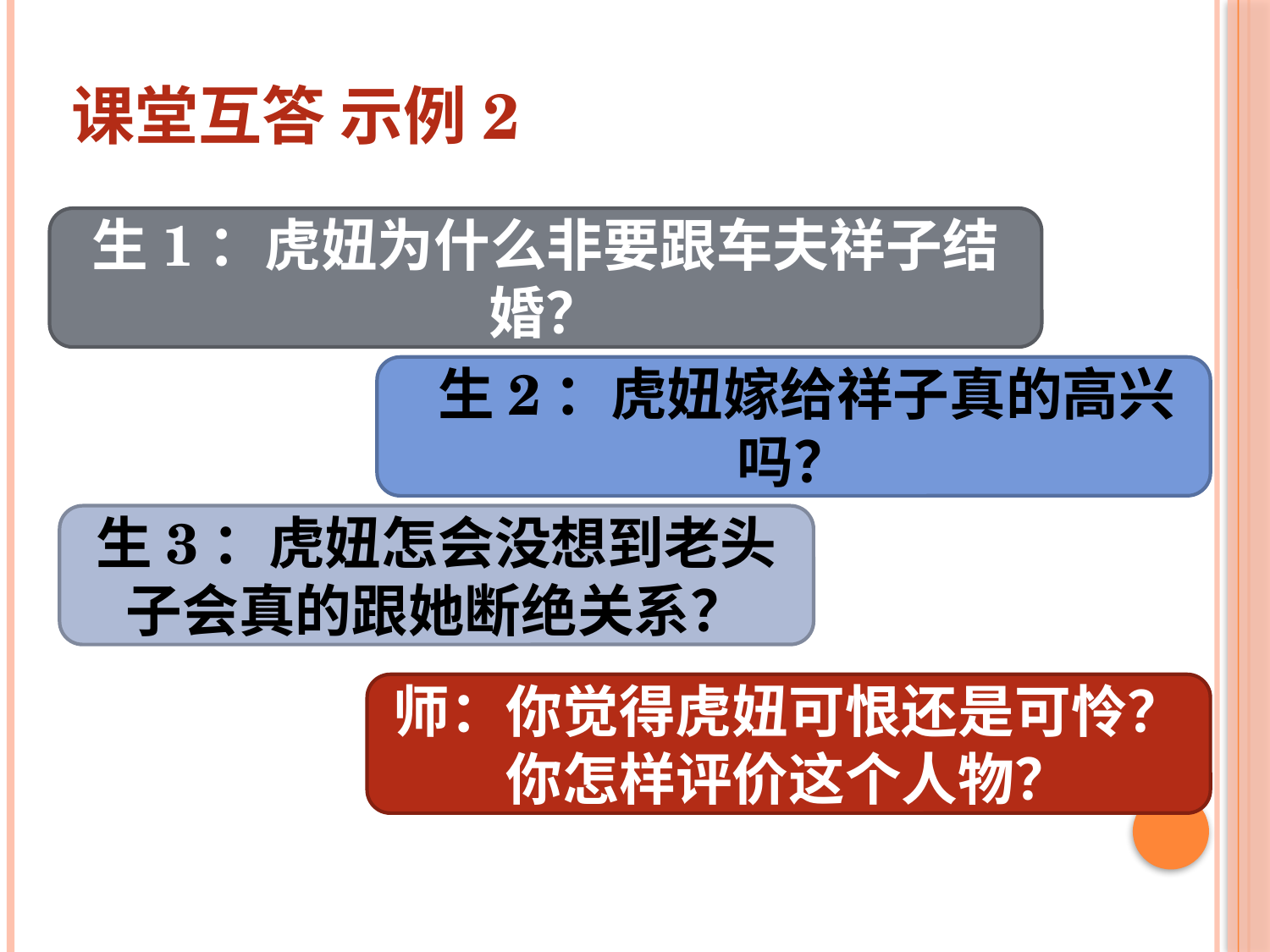

# 课堂互答 示例2
生1：虎妞为什么非要跟车夫祥子结婚？

 生2：虎妞嫁给祥子真的高兴吗？
生3：虎妞怎会没想到老头子会真的跟她断绝关系？
师：你觉得虎妞可恨还是可怜？
你怎样评价这个人物？